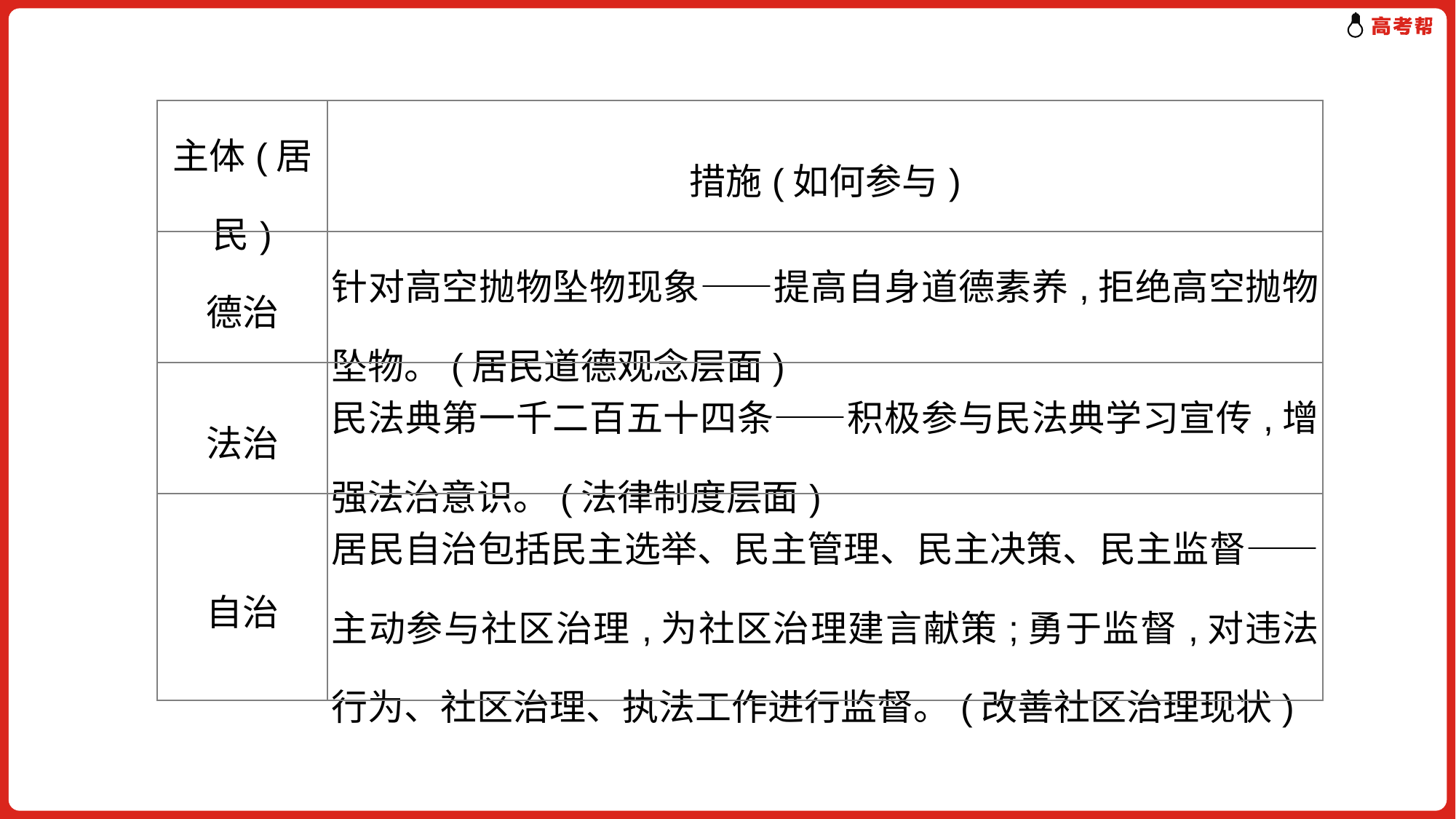

| 主体(居民) | 措施(如何参与) |
| --- | --- |
| 德治 | 针对高空抛物坠物现象——提高自身道德素养,拒绝高空抛物坠物。(居民道德观念层面) |
| 法治 | 民法典第一千二百五十四条——积极参与民法典学习宣传,增强法治意识。(法律制度层面) |
| 自治 | 居民自治包括民主选举、民主管理、民主决策、民主监督——主动参与社区治理,为社区治理建言献策;勇于监督,对违法行为、社区治理、执法工作进行监督。(改善社区治理现状) |